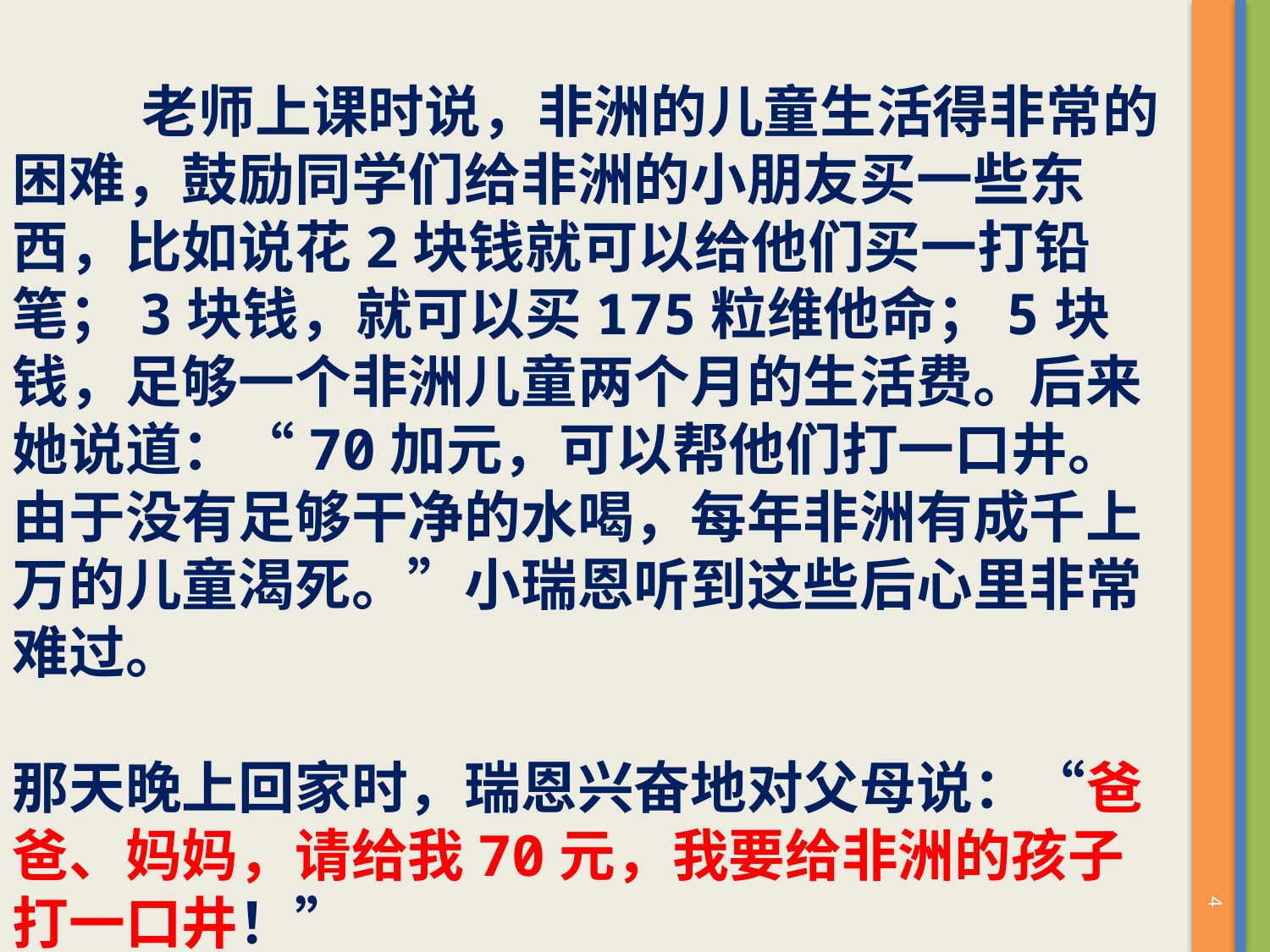

老师上课时说，非洲的儿童生活得非常的困难，鼓励同学们给非洲的小朋友买一些东西，比如说花2块钱就可以给他们买一打铅笔；3块钱，就可以买175粒维他命；5块钱，足够一个非洲儿童两个月的生活费。后来她说道：“70加元，可以帮他们打一口井。由于没有足够干净的水喝，每年非洲有成千上万的儿童渴死。”小瑞恩听到这些后心里非常难过。
那天晚上回家时，瑞恩兴奋地对父母说：“爸爸、妈妈，请给我70元，我要给非洲的孩子打一口井！”
4